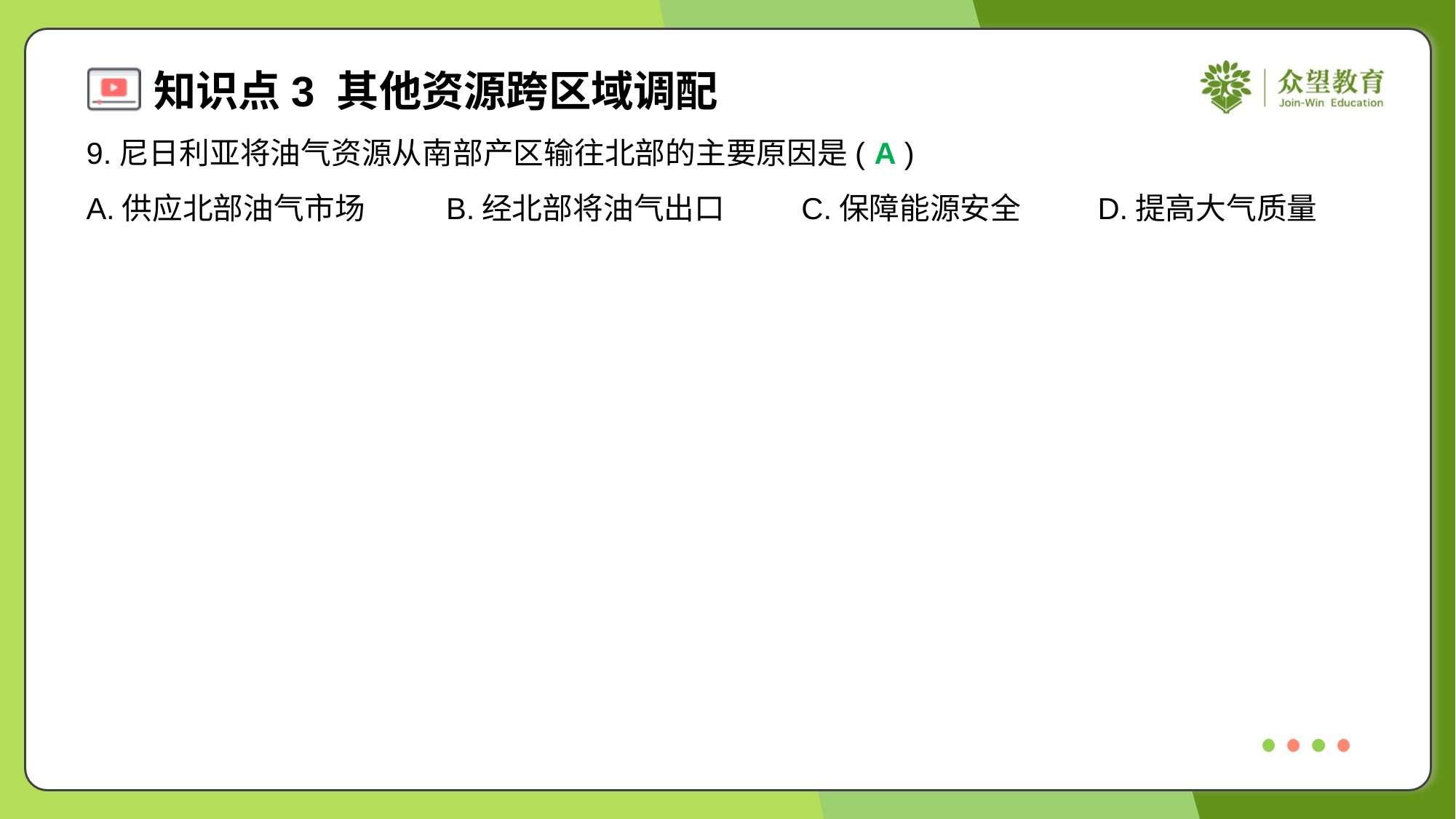

9.尼日利亚将油气资源从南部产区输往北部的主要原因是(     )
A
A.供应北部油气市场	B.经北部将油气出口	C.保障能源安全	D.提高大气质量